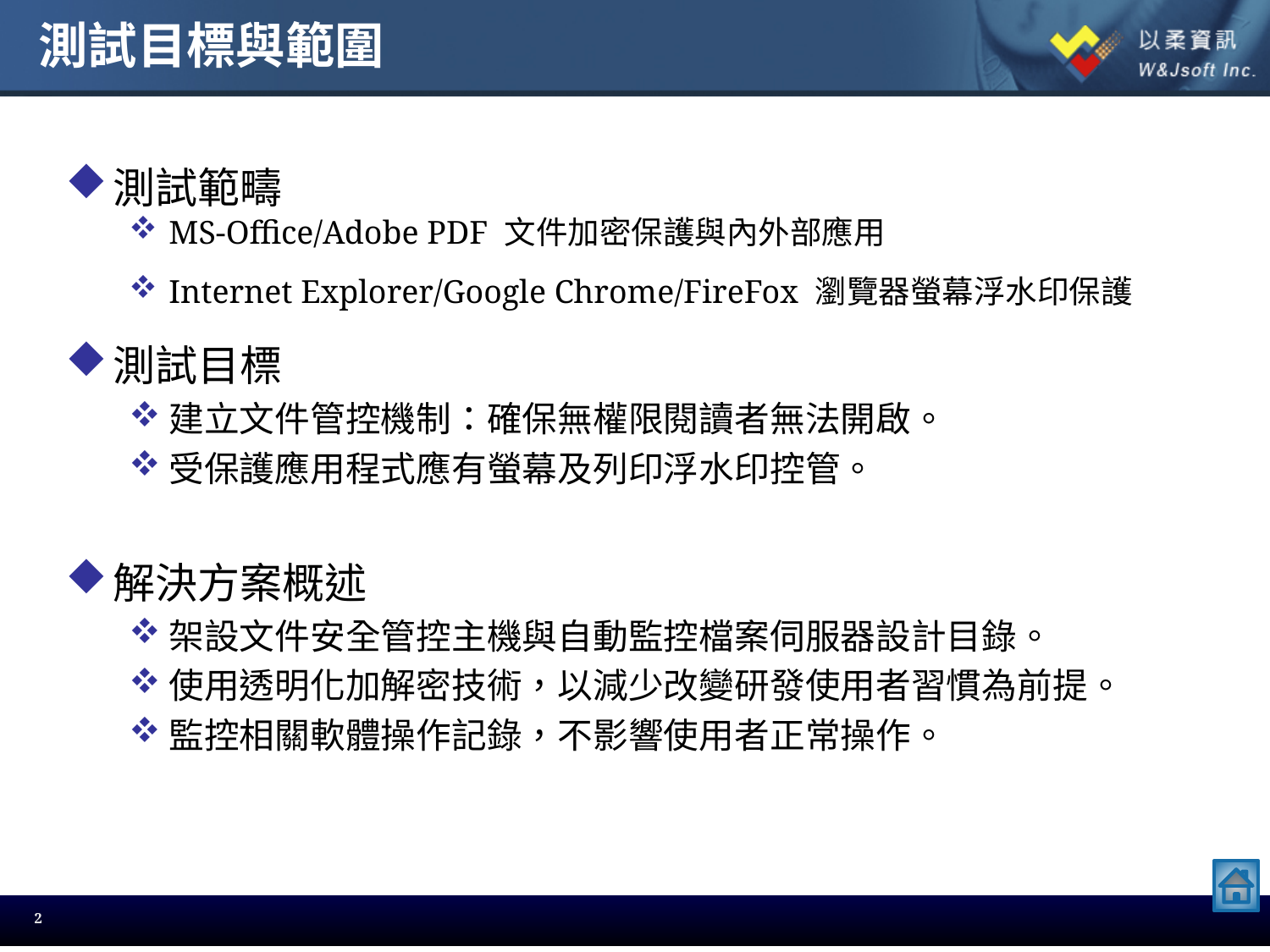

# 測試目標與範圍
測試範疇
MS-Office/Adobe PDF 文件加密保護與內外部應用
Internet Explorer/Google Chrome/FireFox 瀏覽器螢幕浮水印保護
測試目標
建立文件管控機制：確保無權限閱讀者無法開啟。
受保護應用程式應有螢幕及列印浮水印控管。

解決方案概述
架設文件安全管控主機與自動監控檔案伺服器設計目錄。
使用透明化加解密技術，以減少改變研發使用者習慣為前提。
監控相關軟體操作記錄，不影響使用者正常操作。

2